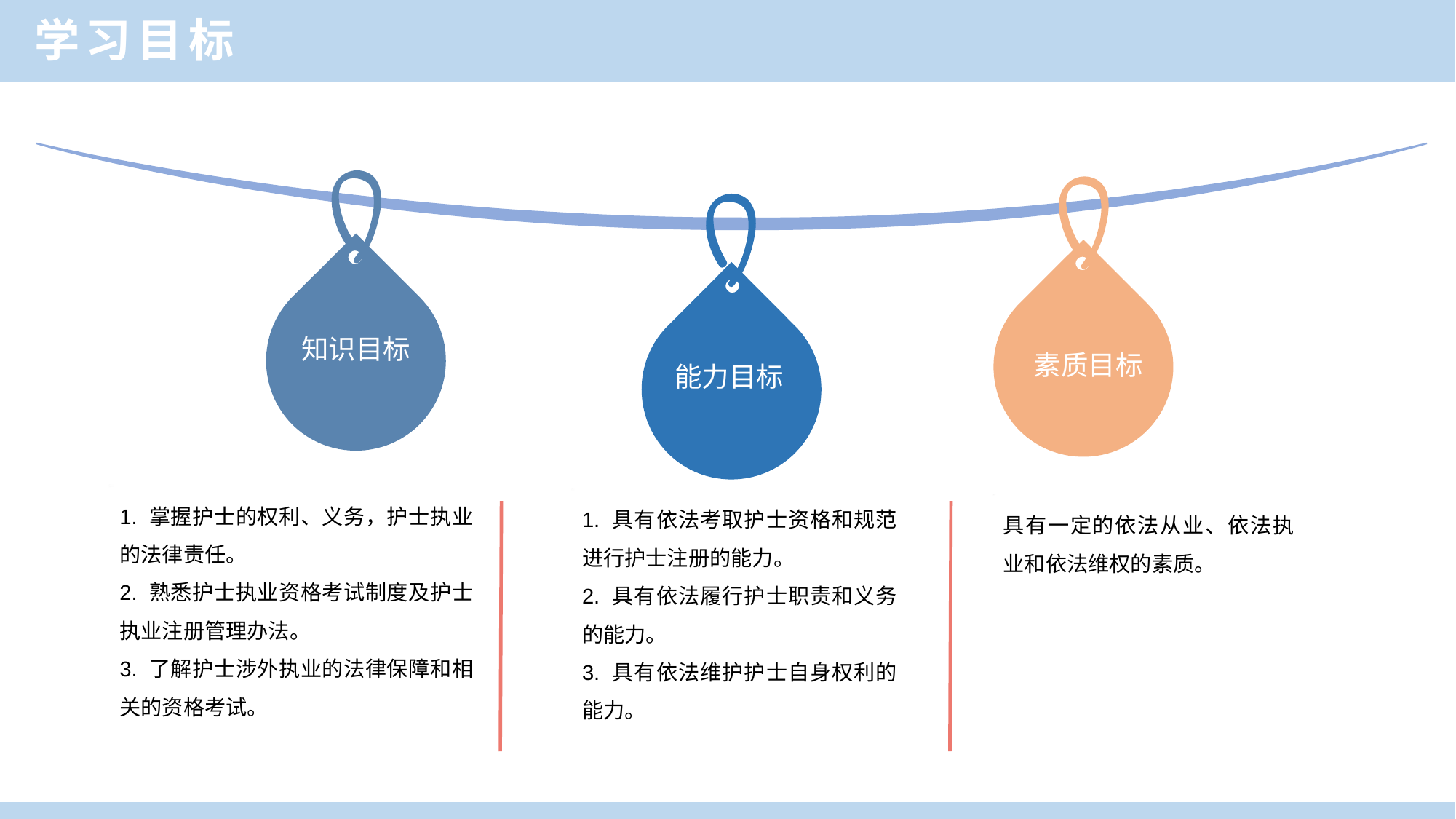

学习目标

知识目标

素质目标

能力目标
1. 掌握护士的权利、义务，护士执业的法律责任。
2. 熟悉护士执业资格考试制度及护士执业注册管理办法。
3. 了解护士涉外执业的法律保障和相关的资格考试。
1. 具有依法考取护士资格和规范进行护士注册的能力。
2. 具有依法履行护士职责和义务的能力。
3. 具有依法维护护士自身权利的能力。
具有一定的依法从业、依法执业和依法维权的素质。